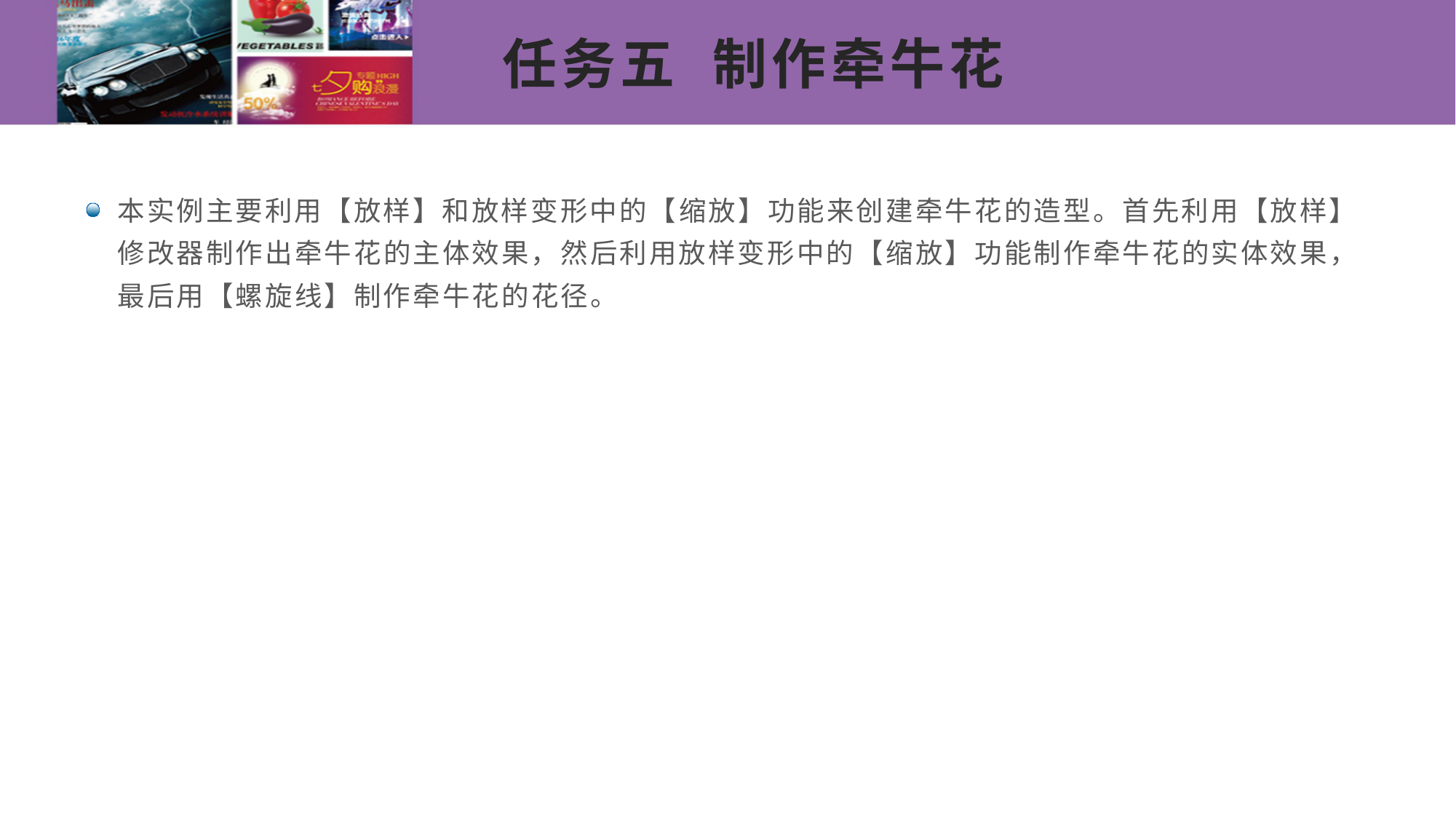

# 任务五  制作牵牛花
本实例主要利用【放样】和放样变形中的【缩放】功能来创建牵牛花的造型。首先利用【放样】修改器制作出牵牛花的主体效果，然后利用放样变形中的【缩放】功能制作牵牛花的实体效果，最后用【螺旋线】制作牵牛花的花径。